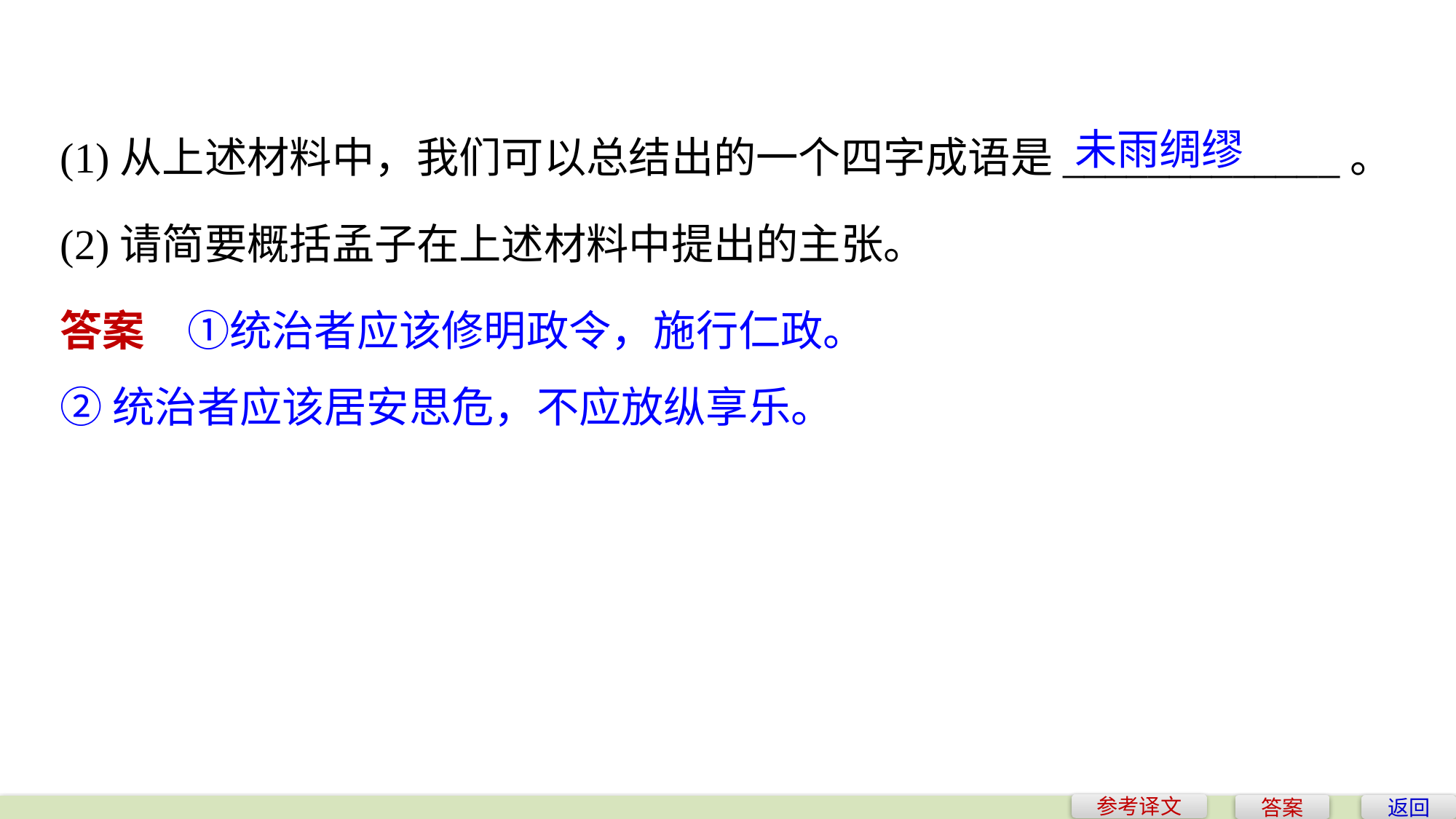

未雨绸缪
(1)从上述材料中，我们可以总结出的一个四字成语是_____________。
(2)请简要概括孟子在上述材料中提出的主张。
答案　①统治者应该修明政令，施行仁政。
②统治者应该居安思危，不应放纵享乐。
参考译文
答案
返回